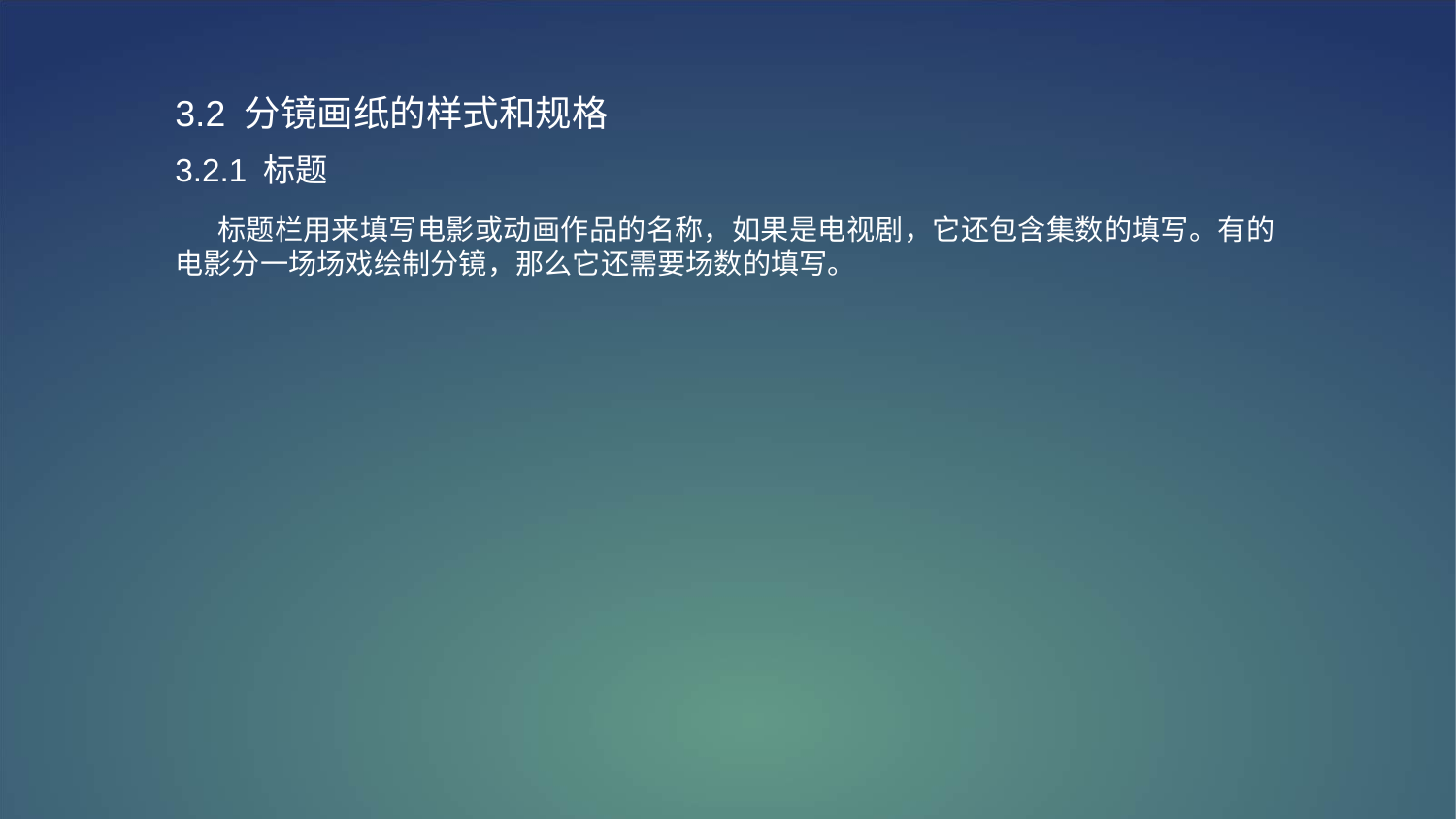

3.2 分镜画纸的样式和规格
3.2.1 标题
标题栏用来填写电影或动画作品的名称，如果是电视剧，它还包含集数的填写。有的电影分一场场戏绘制分镜，那么它还需要场数的填写。